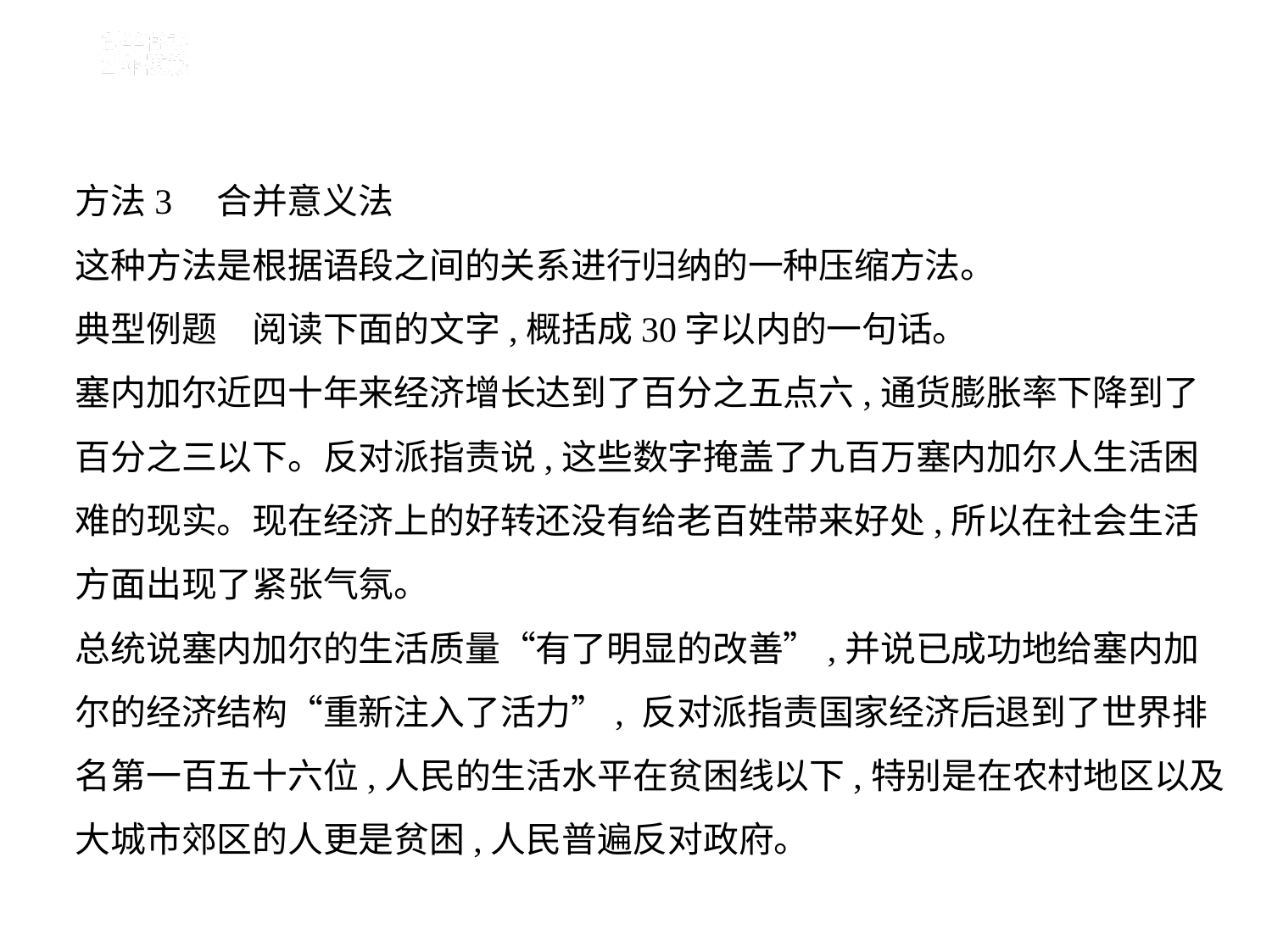

方法3　合并意义法
这种方法是根据语段之间的关系进行归纳的一种压缩方法。
典型例题　阅读下面的文字,概括成30字以内的一句话。
塞内加尔近四十年来经济增长达到了百分之五点六,通货膨胀率下降到了
百分之三以下。反对派指责说,这些数字掩盖了九百万塞内加尔人生活困
难的现实。现在经济上的好转还没有给老百姓带来好处,所以在社会生活
方面出现了紧张气氛。
总统说塞内加尔的生活质量“有了明显的改善”,并说已成功地给塞内加
尔的经济结构“重新注入了活力”, 反对派指责国家经济后退到了世界排
名第一百五十六位,人民的生活水平在贫困线以下,特别是在农村地区以及
大城市郊区的人更是贫困,人民普遍反对政府。